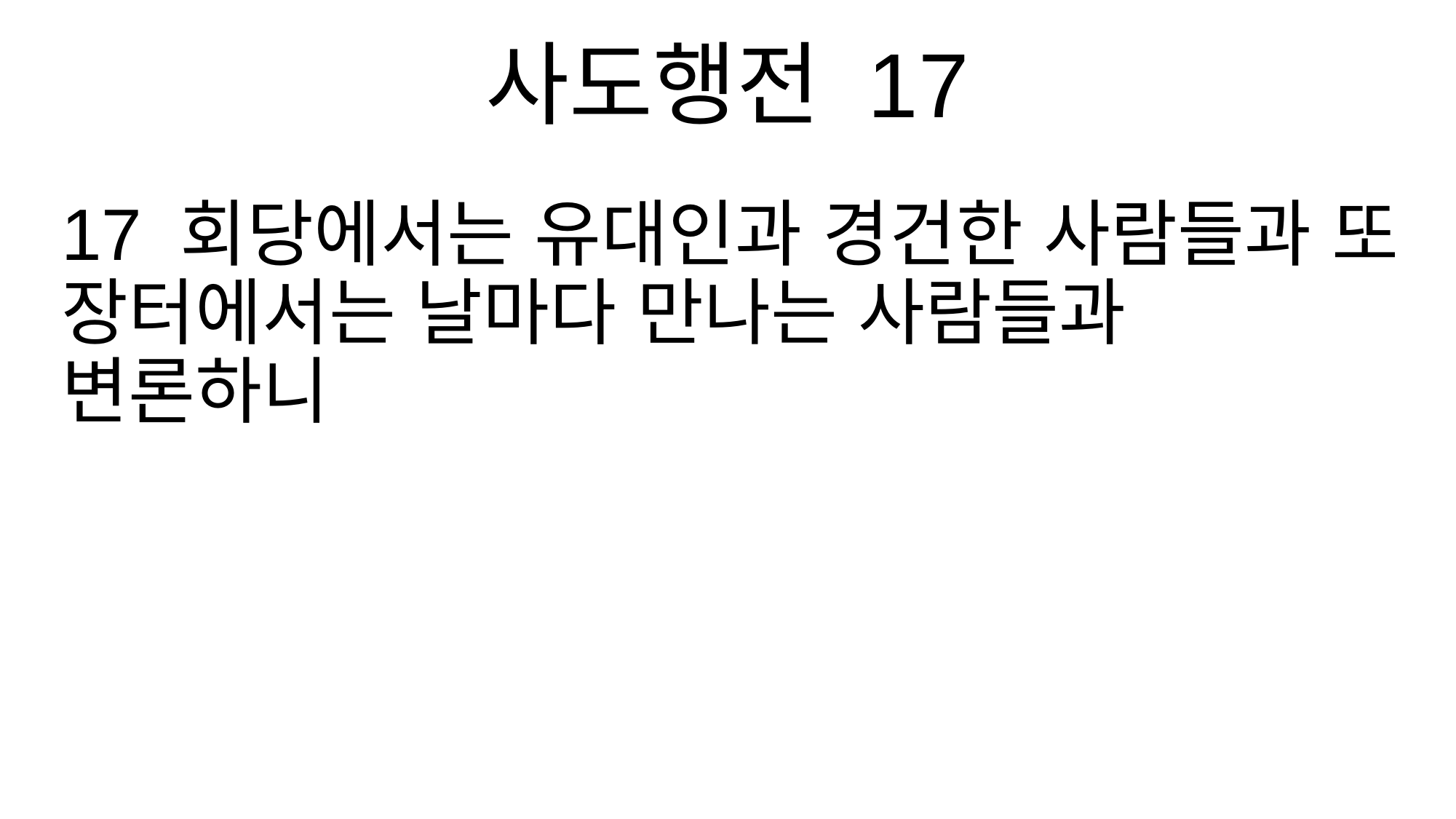

사도행전 17
17 회당에서는 유대인과 경건한 사람들과 또 장터에서는 날마다 만나는 사람들과 변론하니